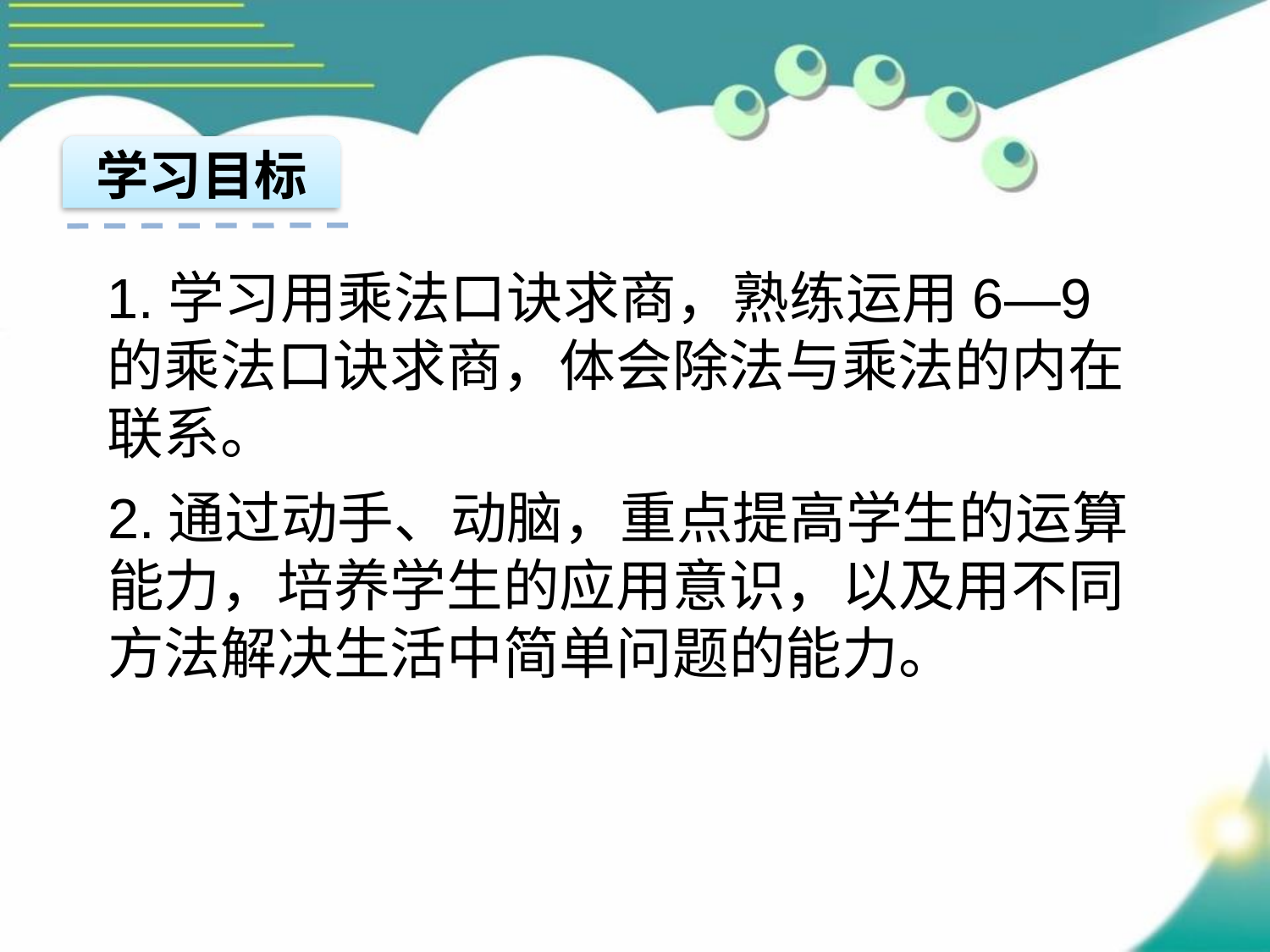

学习目标
1.学习用乘法口诀求商，熟练运用6—9的乘法口诀求商，体会除法与乘法的内在联系。
2.通过动手、动脑，重点提高学生的运算能力，培养学生的应用意识，以及用不同方法解决生活中简单问题的能力。